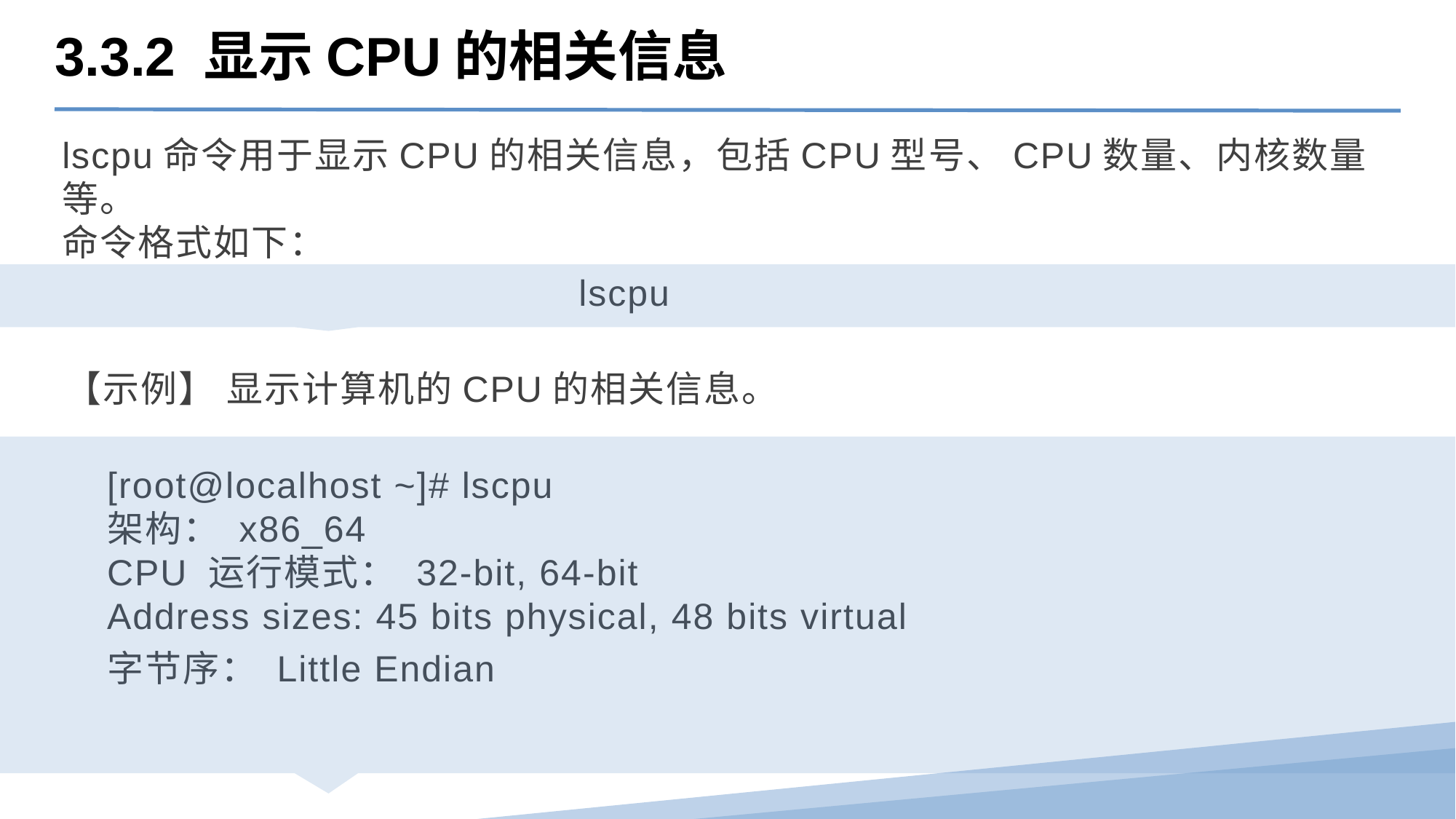

3.3.2 显示CPU的相关信息
lscpu命令用于显示CPU的相关信息，包括CPU型号、CPU数量、内核数量‍等。
命令格式如下：

lscpu

【示例】 显示计算机的CPU的相关信‍息。

[root@localhost ~]# lscpu
架构： x86_64
CPU 运行模式： 32-bit, 64-bit
Address sizes: 45 bits physical, 48 bits virtual
字节序： Little Endian